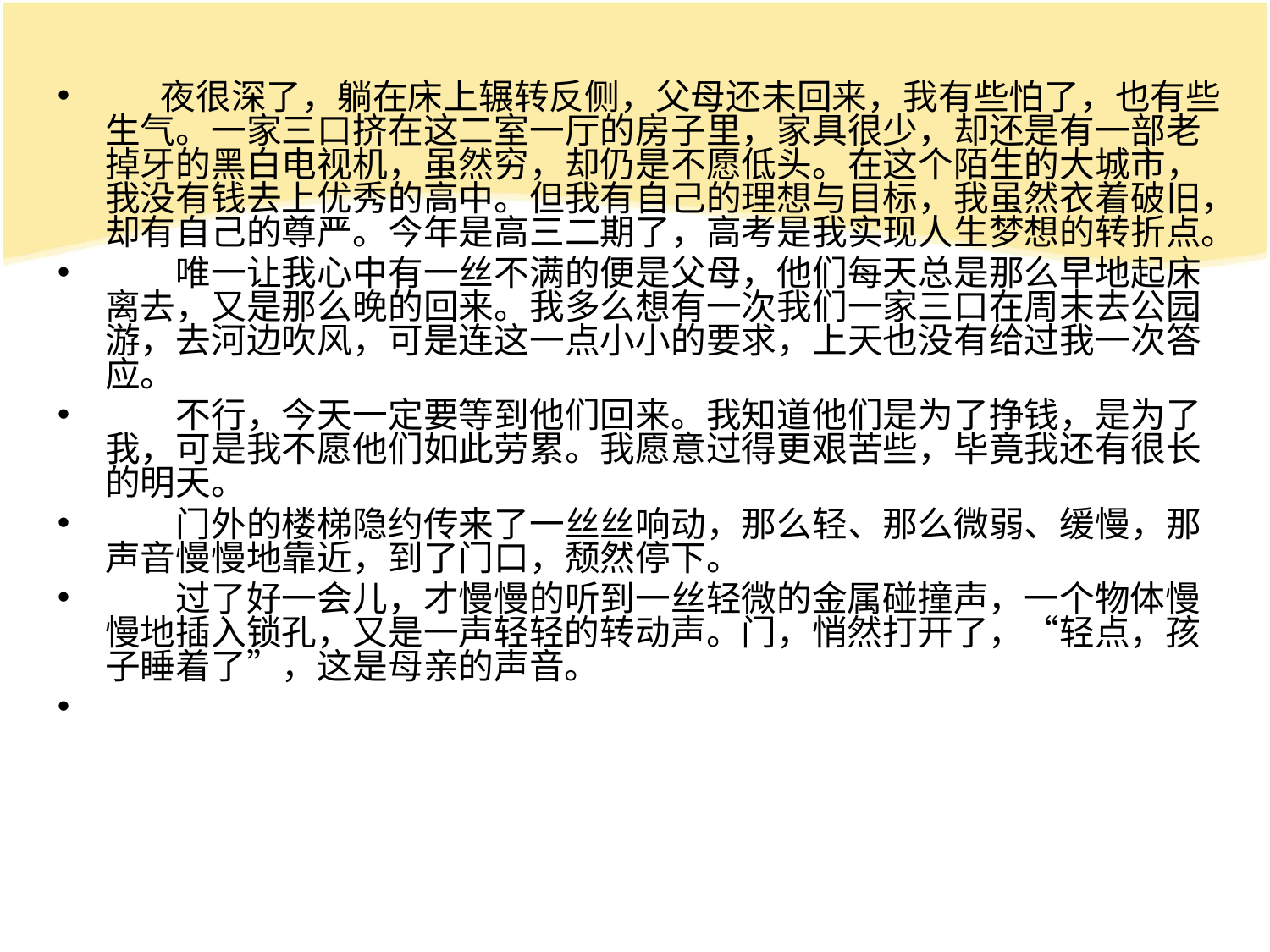

夜很深了，躺在床上辗转反侧，父母还未回来，我有些怕了，也有些生气。一家三口挤在这二室一厅的房子里，家具很少，却还是有一部老掉牙的黑白电视机，虽然穷，却仍是不愿低头。在这个陌生的大城市，我没有钱去上优秀的高中。但我有自己的理想与目标，我虽然衣着破旧，却有自己的尊严。今年是高三二期了，高考是我实现人生梦想的转折点。
　　唯一让我心中有一丝不满的便是父母，他们每天总是那么早地起床离去，又是那么晚的回来。我多么想有一次我们一家三口在周末去公园游，去河边吹风，可是连这一点小小的要求，上天也没有给过我一次答应。
　　不行，今天一定要等到他们回来。我知道他们是为了挣钱，是为了我，可是我不愿他们如此劳累。我愿意过得更艰苦些，毕竟我还有很长的明天。
　　门外的楼梯隐约传来了一丝丝响动，那么轻、那么微弱、缓慢，那声音慢慢地靠近，到了门口，颓然停下。
　　过了好一会儿，才慢慢的听到一丝轻微的金属碰撞声，一个物体慢慢地插入锁孔，又是一声轻轻的转动声。门，悄然打开了，“轻点，孩子睡着了”，这是母亲的声音。